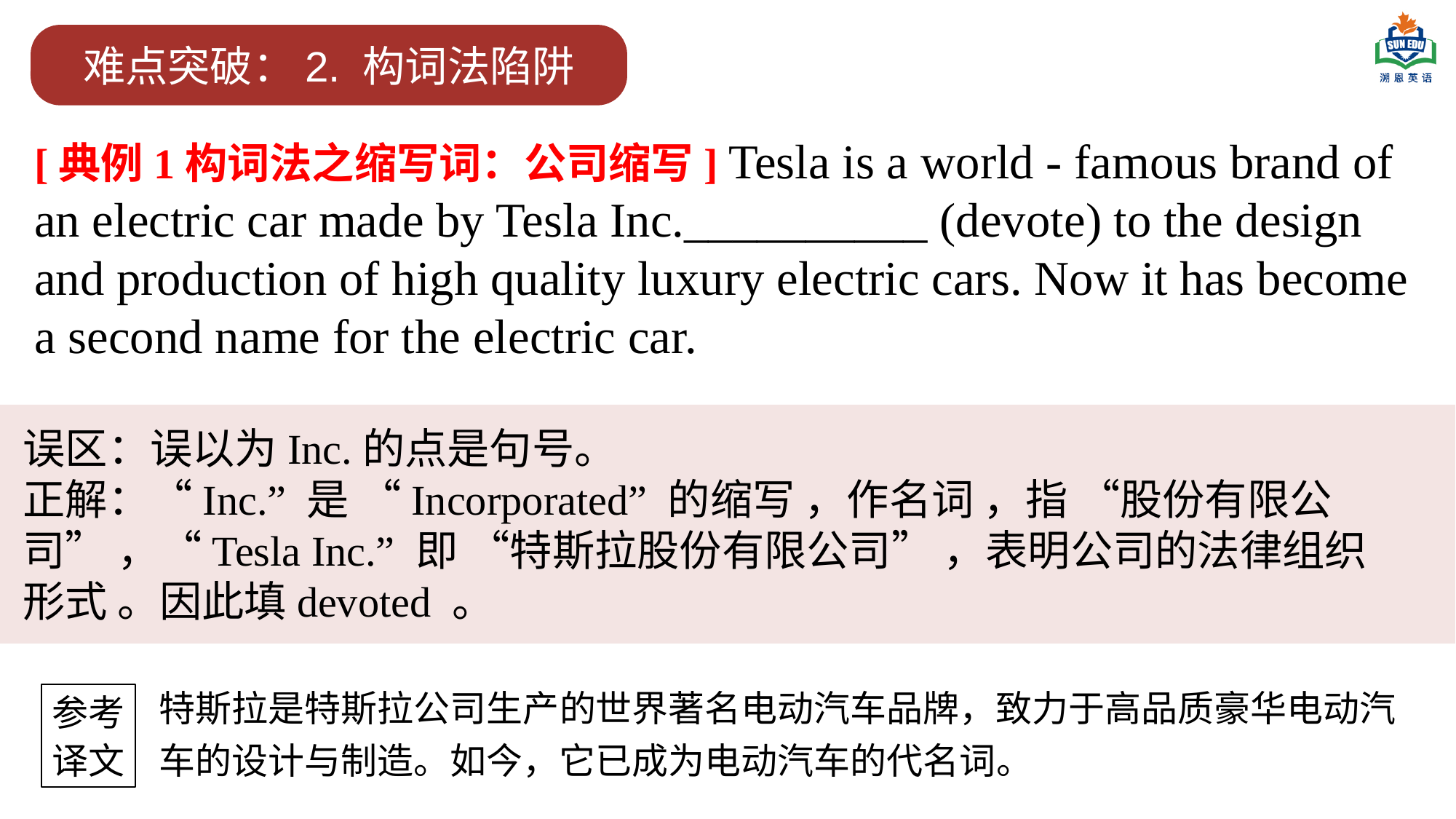

难点突破：2. 构词法陷阱
[典例1构词法之缩写词：公司缩写] Tesla is a world - famous brand of an electric car made by Tesla Inc.__________ (devote) to the design and production of high quality luxury electric cars. Now it has become a second name for the electric car.

误区：误以为Inc.的点是句号。
正解：“Inc.” 是 “Incorporated” 的缩写 ，作名词 ，指 “股份有限公司” ，“Tesla Inc.” 即 “特斯拉股份有限公司” ，表明公司的法律组织形式 。因此填devoted 。

特斯拉是特斯拉公司生产的世界著名电动汽车品牌，致力于高品质豪华电动汽车的设计与制造。如今，它已成为电动汽车的代名词。
参考
译文